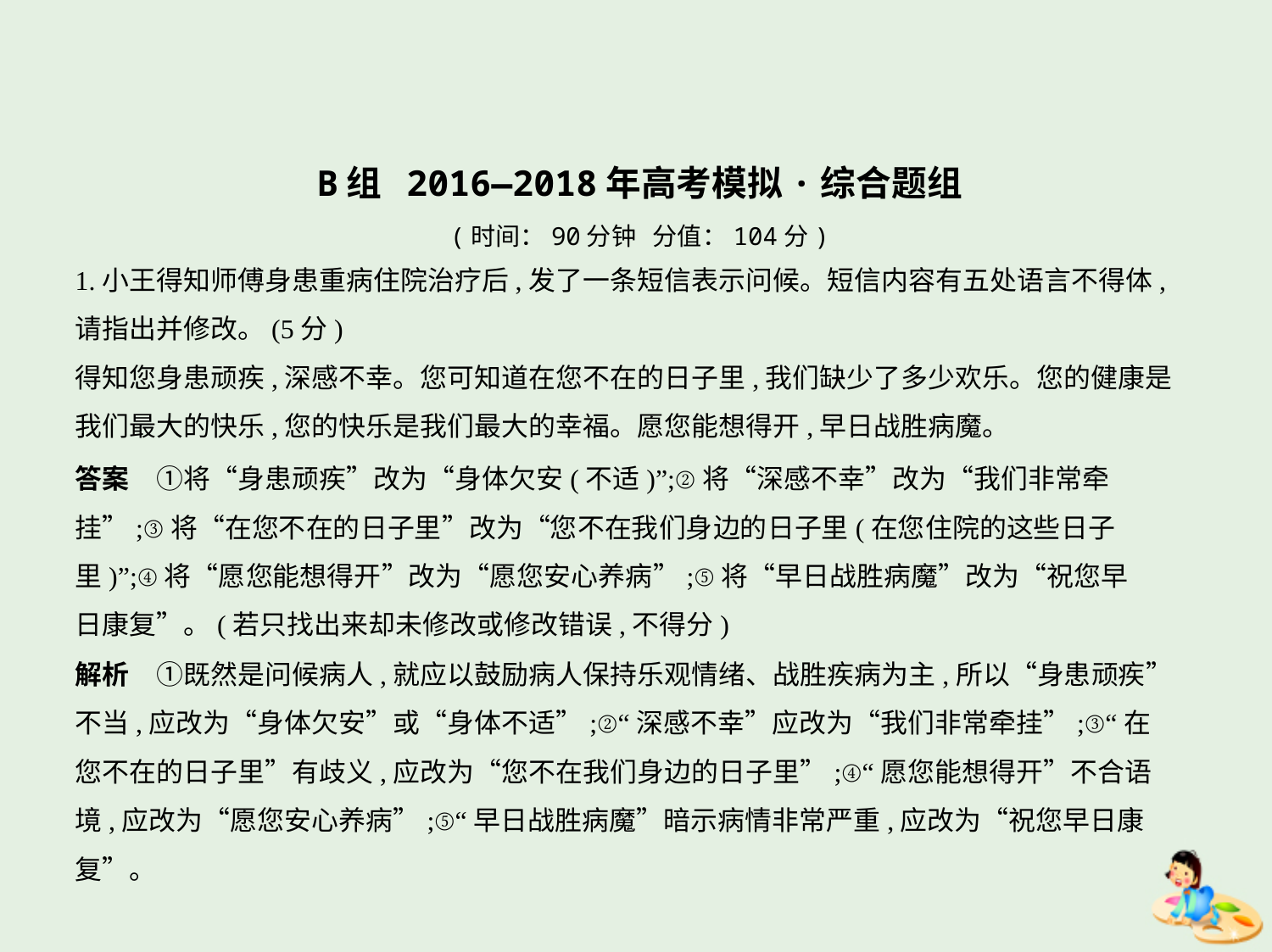

B组  2016—2018年高考模拟·综合题组
(时间：90分钟   分值：104分)
1.小王得知师傅身患重病住院治疗后,发了一条短信表示问候。短信内容有五处语言不得体,
请指出并修改。(5分)
得知您身患顽疾,深感不幸。您可知道在您不在的日子里,我们缺少了多少欢乐。您的健康是
我们最大的快乐,您的快乐是我们最大的幸福。愿您能想得开,早日战胜病魔。
答案　①将“身患顽疾”改为“身体欠安(不适)”;②将“深感不幸”改为“我们非常牵
挂”;③将“在您不在的日子里”改为“您不在我们身边的日子里(在您住院的这些日子
里)”;④将“愿您能想得开”改为“愿您安心养病”;⑤将“早日战胜病魔”改为“祝您早
日康复”。(若只找出来却未修改或修改错误,不得分)
解析　①既然是问候病人,就应以鼓励病人保持乐观情绪、战胜疾病为主,所以“身患顽疾”
不当,应改为“身体欠安”或“身体不适”;②“深感不幸”应改为“我们非常牵挂”;③“在
您不在的日子里”有歧义,应改为“您不在我们身边的日子里”;④“愿您能想得开”不合语
境,应改为“愿您安心养病”;⑤“早日战胜病魔”暗示病情非常严重,应改为“祝您早日康复”。